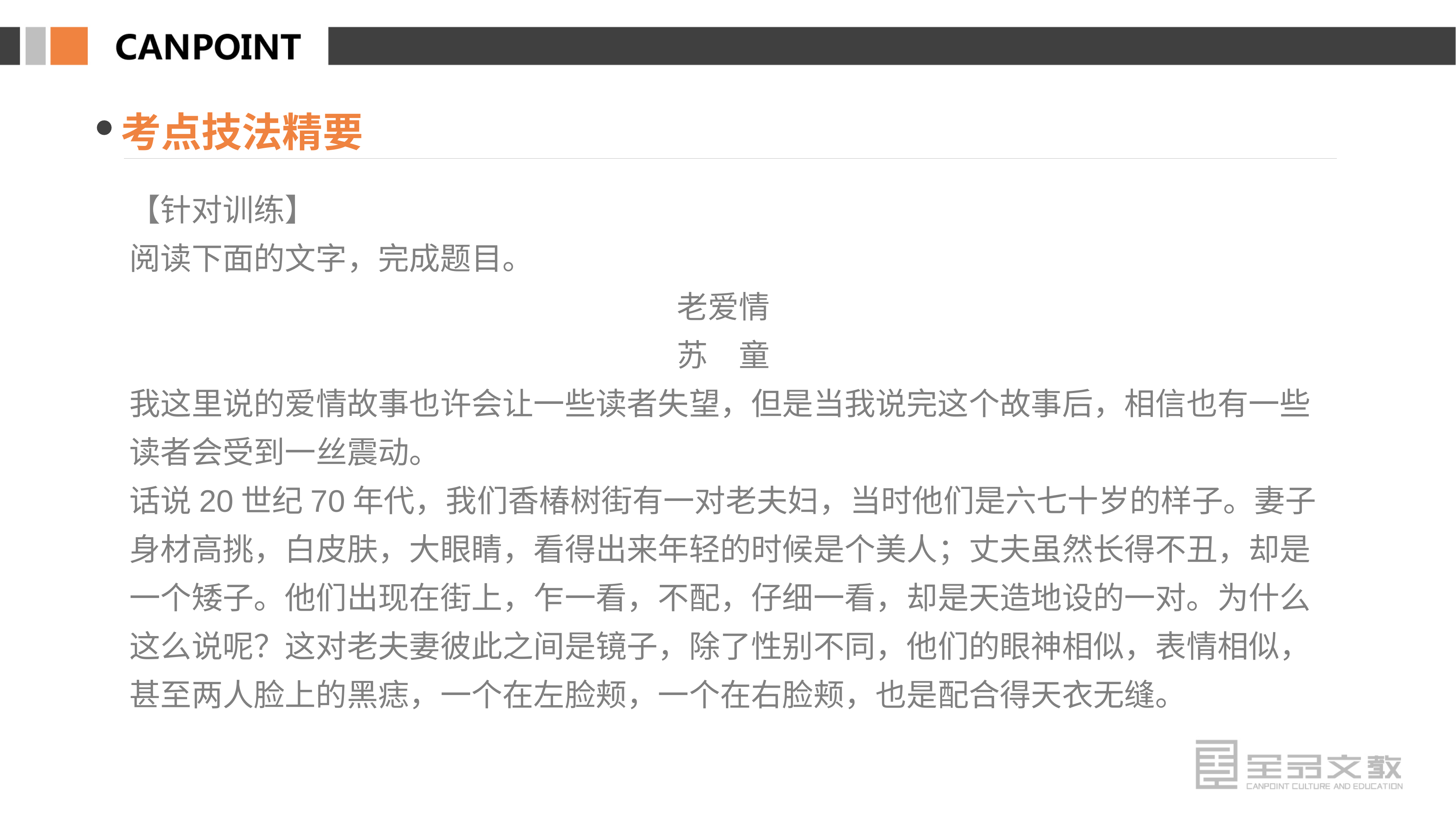

考点技法精要

【针对训练】
阅读下面的文字，完成题目。
老爱情
苏　童
我这里说的爱情故事也许会让一些读者失望，但是当我说完这个故事后，相信也有一些读者会受到一丝震动。
话说20世纪70年代，我们香椿树街有一对老夫妇，当时他们是六七十岁的样子。妻子身材高挑，白皮肤，大眼睛，看得出来年轻的时候是个美人；丈夫虽然长得不丑，却是一个矮子。他们出现在街上，乍一看，不配，仔细一看，却是天造地设的一对。为什么这么说呢？这对老夫妻彼此之间是镜子，除了性别不同，他们的眼神相似，表情相似，甚至两人脸上的黑痣，一个在左脸颊，一个在右脸颊，也是配合得天衣无缝。